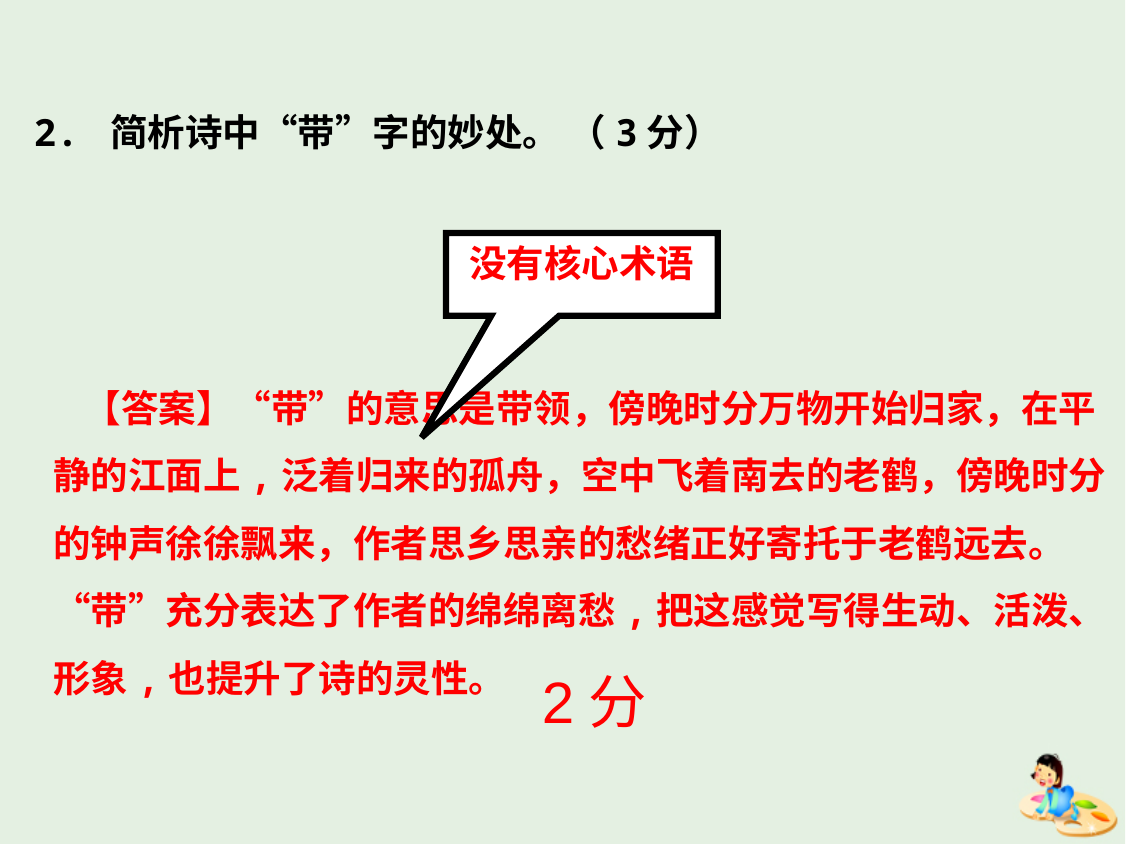

2. 简析诗中“带”字的妙处。 （3分）
没有核心术语
   【答案】“带”的意思是带领，傍晚时分万物开始归家，在平静的江面上,泛着归来的孤舟，空中飞着南去的老鹤，傍晚时分的钟声徐徐飘来，作者思乡思亲的愁绪正好寄托于老鹤远去。“带”充分表达了作者的绵绵离愁,把这感觉写得生动、活泼、形象,也提升了诗的灵性。

2分